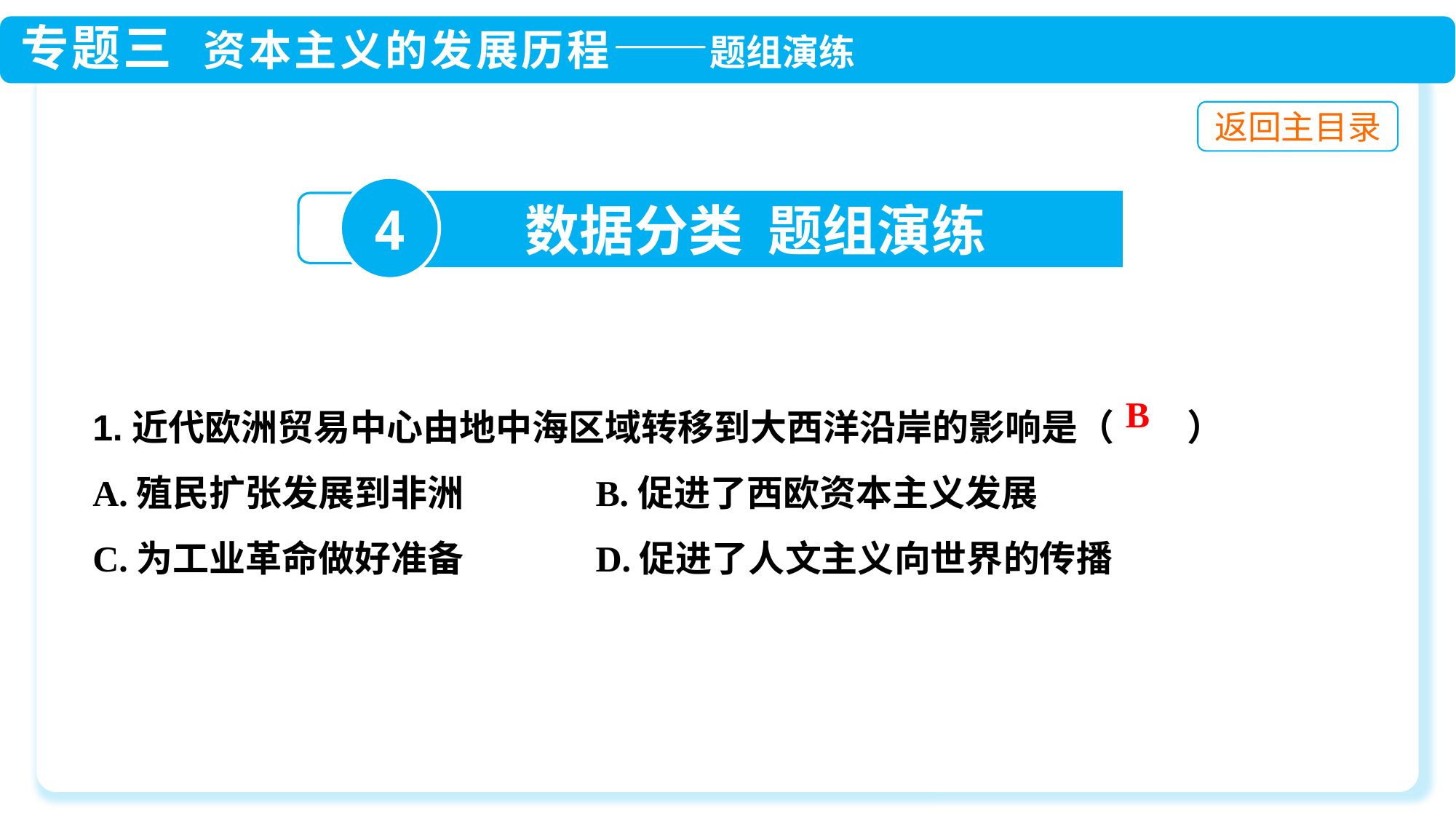

4
数据分类  题组演练

1.近代欧洲贸易中心由地中海区域转移到大西洋沿岸的影响是（　　）
A.殖民扩张发展到非洲               B.促进了西欧资本主义发展
C.为工业革命做好准备               D.促进了人文主义向世界的传播
B